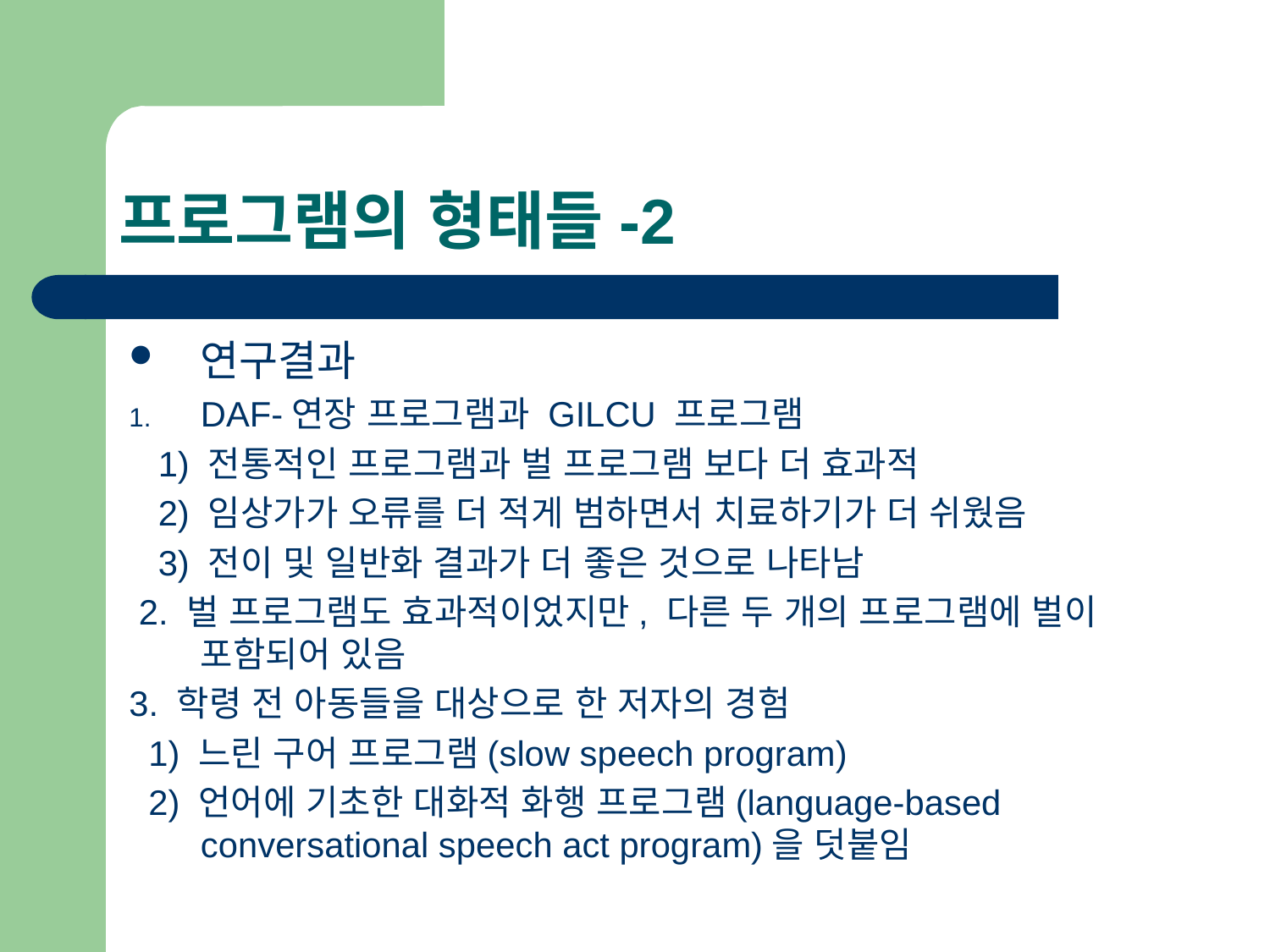

# 프로그램의 형태들-2
연구결과
DAF-연장 프로그램과 GILCU 프로그램
   1) 전통적인 프로그램과 벌 프로그램 보다 더 효과적
   2) 임상가가 오류를 더 적게 범하면서 치료하기가 더 쉬웠음
   3) 전이 및 일반화 결과가 더 좋은 것으로 나타남
 2. 벌 프로그램도 효과적이었지만, 다른 두 개의 프로그램에 벌이 포함되어 있음
3. 학령 전 아동들을 대상으로 한 저자의 경험
  1) 느린 구어 프로그램(slow speech program)
  2) 언어에 기초한 대화적 화행 프로그램(language-based conversational speech act program)을 덧붙임